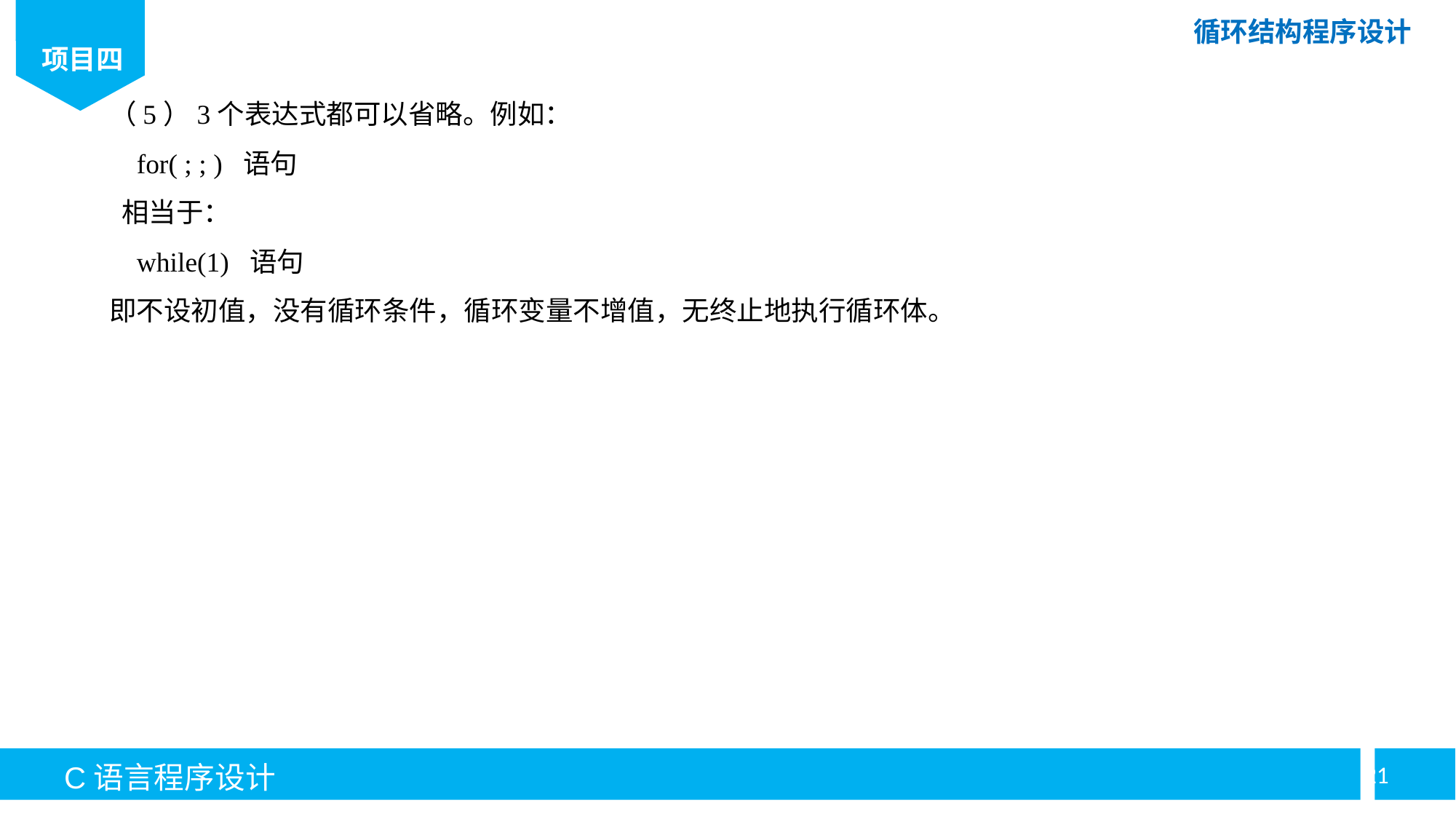

（5）3个表达式都可以省略。例如：
    for( ; ; )  语句
 相当于：
    while(1)  语句
即不设初值，没有循环条件，循环变量不增值，无终止地执行循环体。